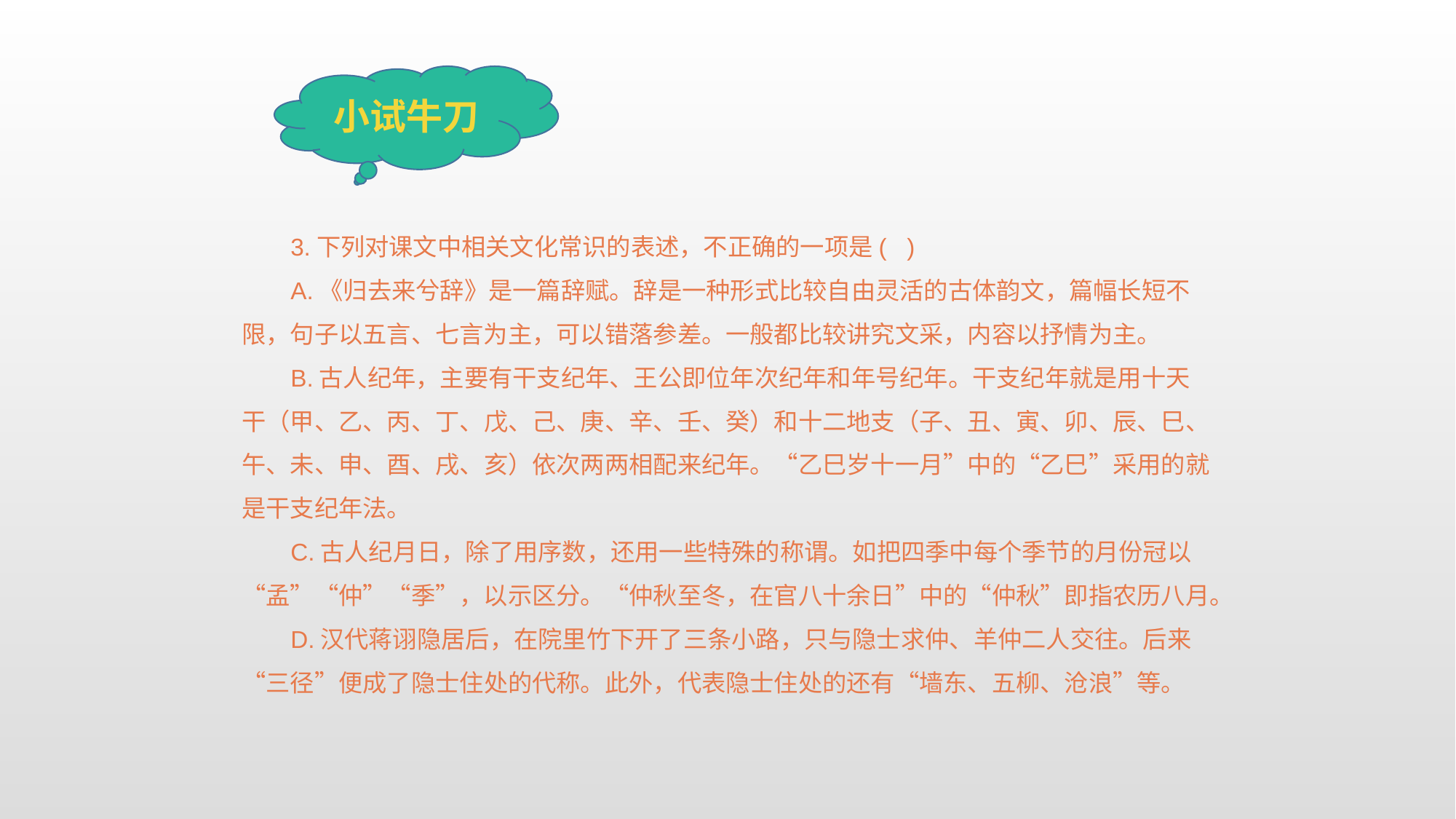

小试牛刀
3.下列对课文中相关文化常识的表述，不正确的一项是(   )
A.《归去来兮辞》是一篇辞赋。辞是一种形式比较自由灵活的古体韵文，篇幅长短不限，句子以五言、七言为主，可以错落参差。一般都比较讲究文采，内容以抒情为主。
B.古人纪年，主要有干支纪年、王公即位年次纪年和年号纪年。干支纪年就是用十天干（甲、乙、丙、丁、戊、己、庚、辛、壬、癸）和十二地支（子、丑、寅、卯、辰、巳、午、未、申、酉、戌、亥）依次两两相配来纪年。“乙巳岁十一月”中的“乙巳”采用的就是干支纪年法。
C.古人纪月日，除了用序数，还用一些特殊的称谓。如把四季中每个季节的月份冠以“孟”“仲”“季”，以示区分。“仲秋至冬，在官八十余日”中的“仲秋”即指农历八月。
D.汉代蒋诩隐居后，在院里竹下开了三条小路，只与隐士求仲、羊仲二人交往。后来“三径”便成了隐士住处的代称。此外，代表隐士住处的还有“墙东、五柳、沧浪”等。